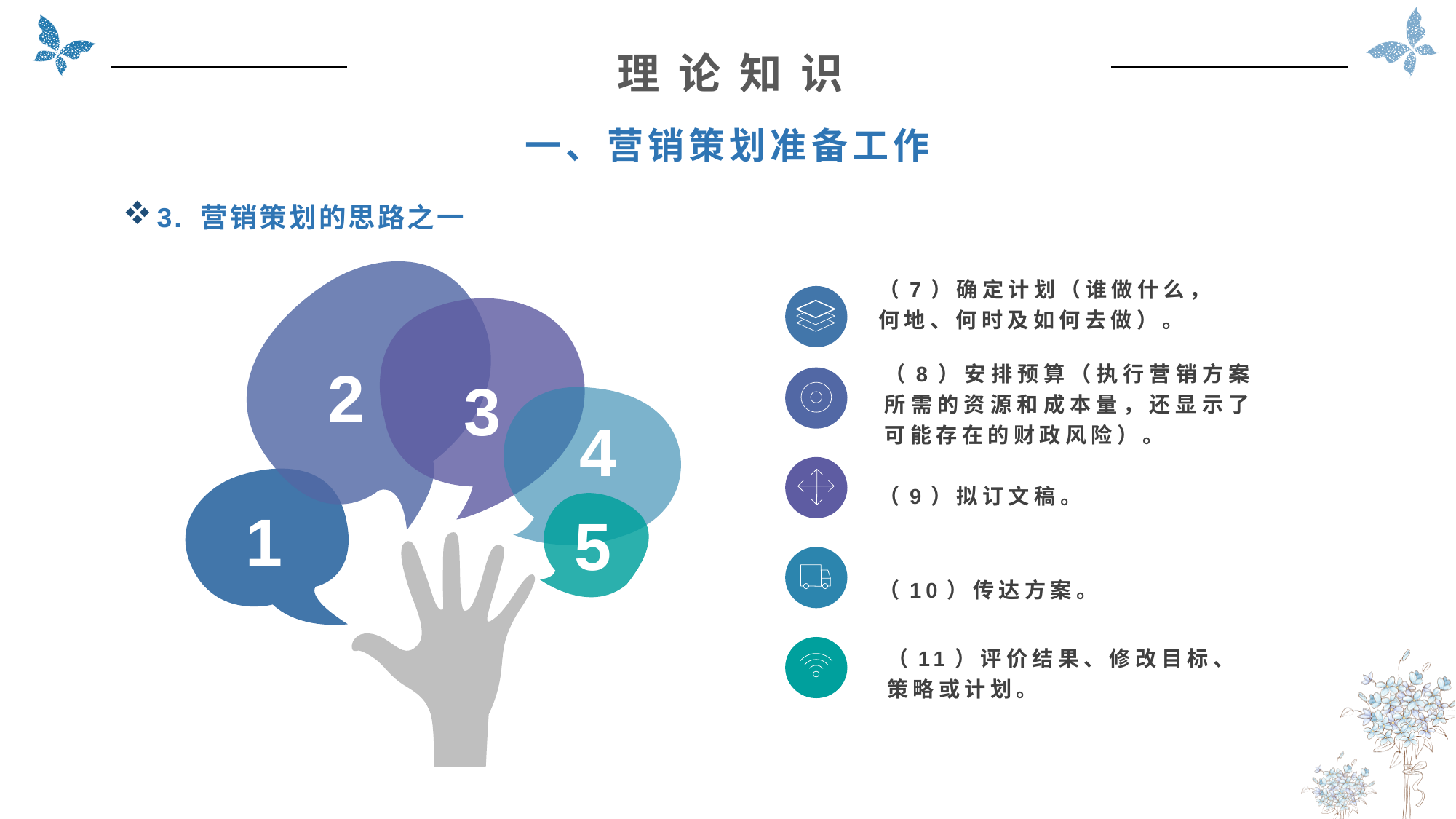

理 论 知 识
一、营销策划准备工作
3. 营销策划的思路之一

2
3

4

1
5

（7）确定计划（谁做什么，何地、何时及如何去做）。

（8）安排预算（执行营销方案所需的资源和成本量，还显示了可能存在的财政风险）。

（9）拟订文稿。

（10）传达方案。

（11）评价结果、修改目标、策略或计划。